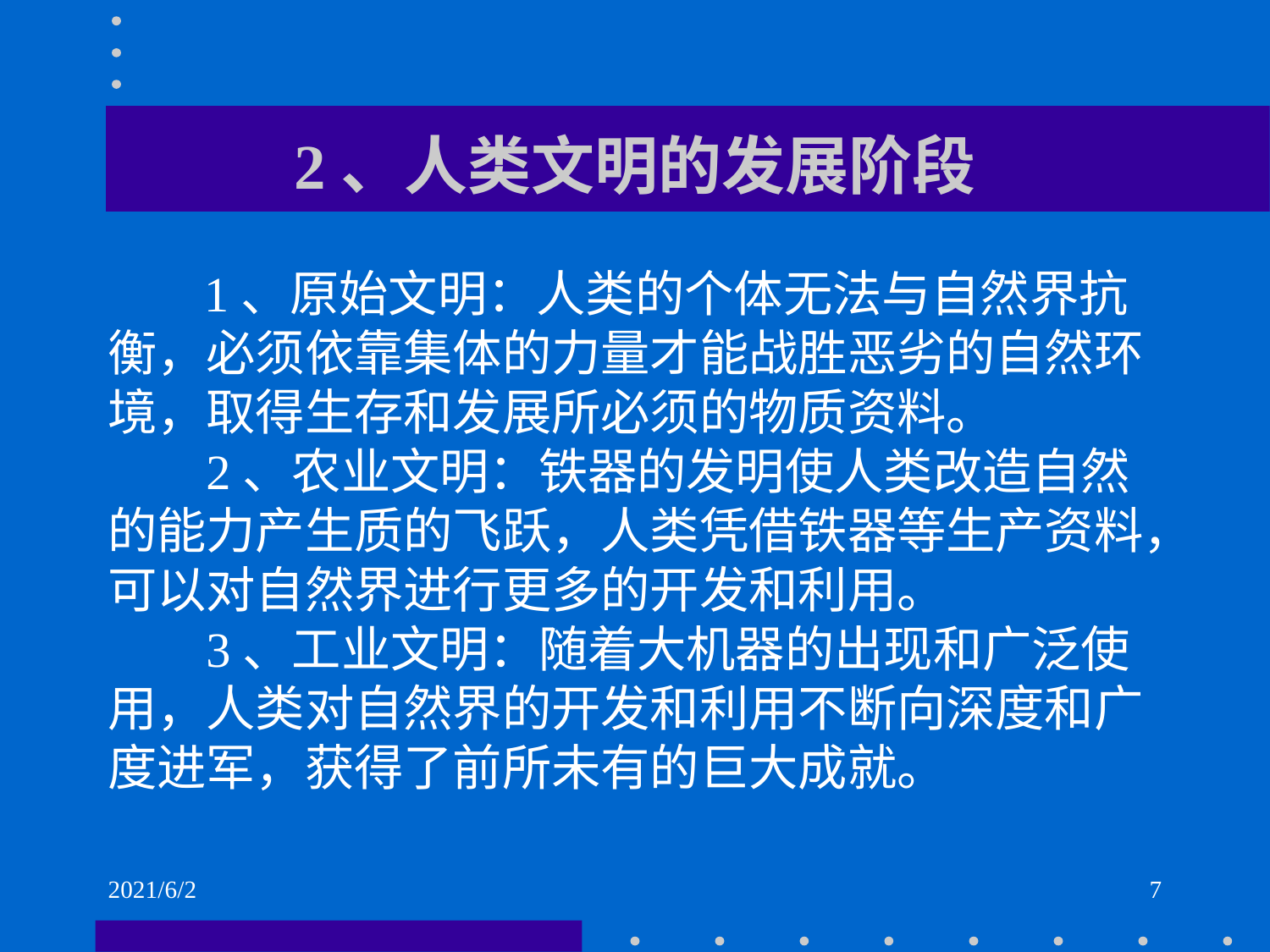

# 2、人类文明的发展阶段
       1、原始文明：人类的个体无法与自然界抗衡，必须依靠集体的力量才能战胜恶劣的自然环境，取得生存和发展所必须的物质资料。
        2、农业文明：铁器的发明使人类改造自然的能力产生质的飞跃，人类凭借铁器等生产资料，可以对自然界进行更多的开发和利用。
        3、工业文明：随着大机器的出现和广泛使用，人类对自然界的开发和利用不断向深度和广度进军，获得了前所未有的巨大成就。
2021/6/2
7